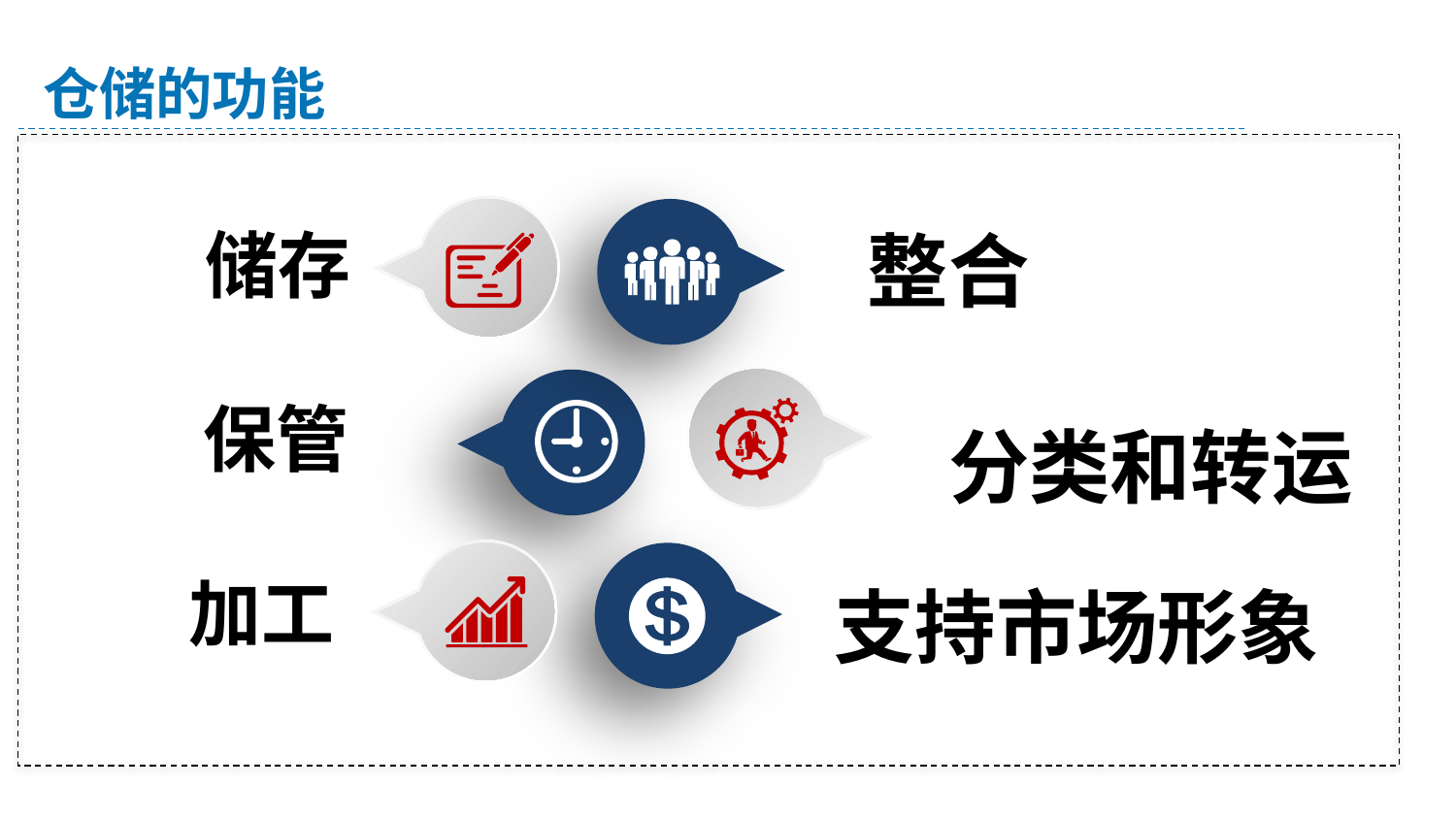

仓储的功能

储存
整合

保管

分类和转运

加工
支持市场形象